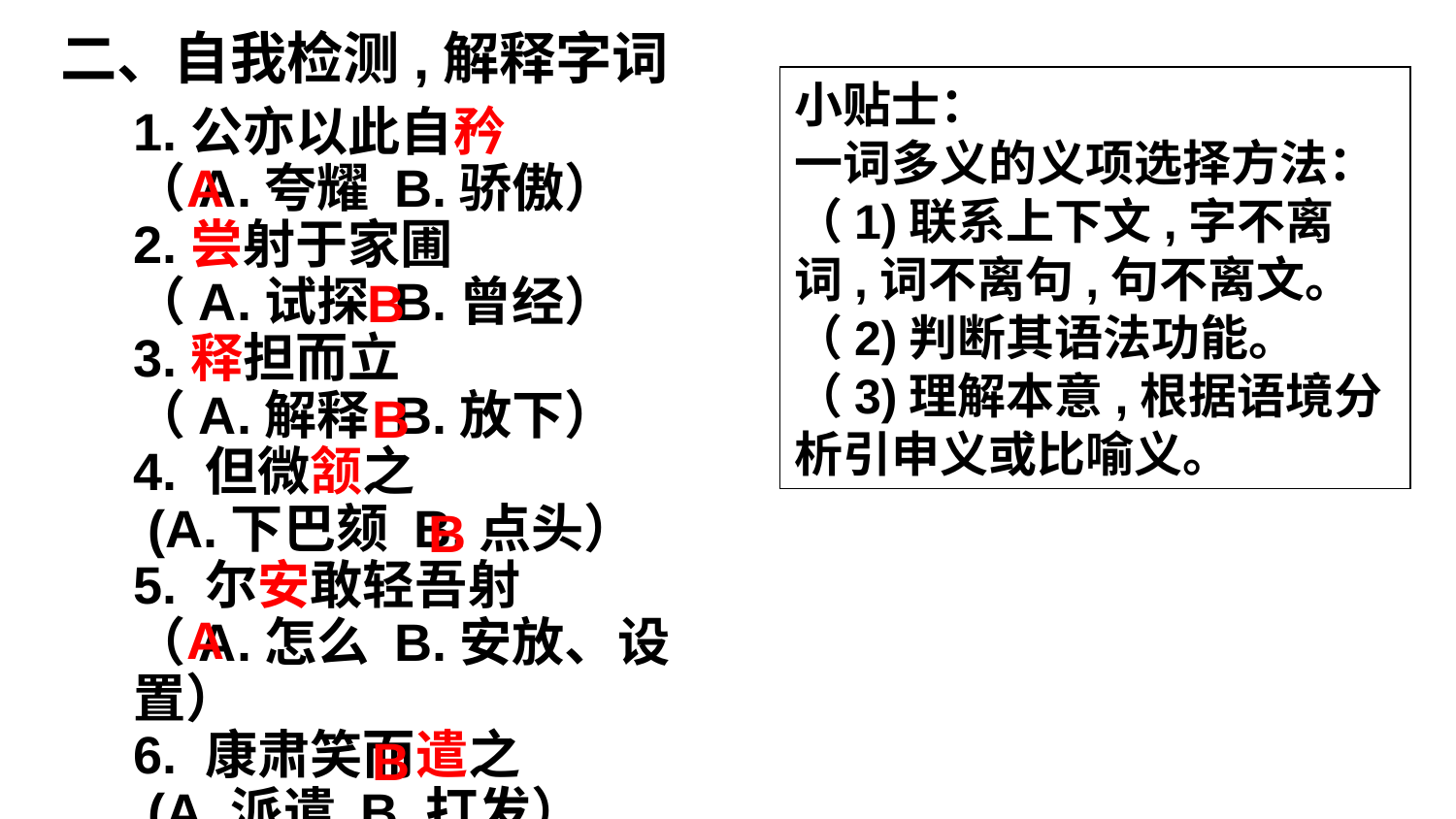

二、自我检测,解释字词
小贴士：
一词多义的义项选择方法：
（1)联系上下文,字不离词,词不离句,句不离文。
（2)判断其语法功能。
（3)理解本意,根据语境分析引申义或比喻义。
1.公亦以此自矜
（A.夸耀 B.骄傲）
2.尝射于家圃
（A.试探 B.曾经）
3.释担而立
（A.解释 B.放下）
4. 但微颔之
 (A.下巴颏 B.点头）
5. 尔安敢轻吾射
（A.怎么 B.安放、设置）
6. 康肃笑而遣之
 (A.派遣 B.打发）
A
B
B
B
A
B